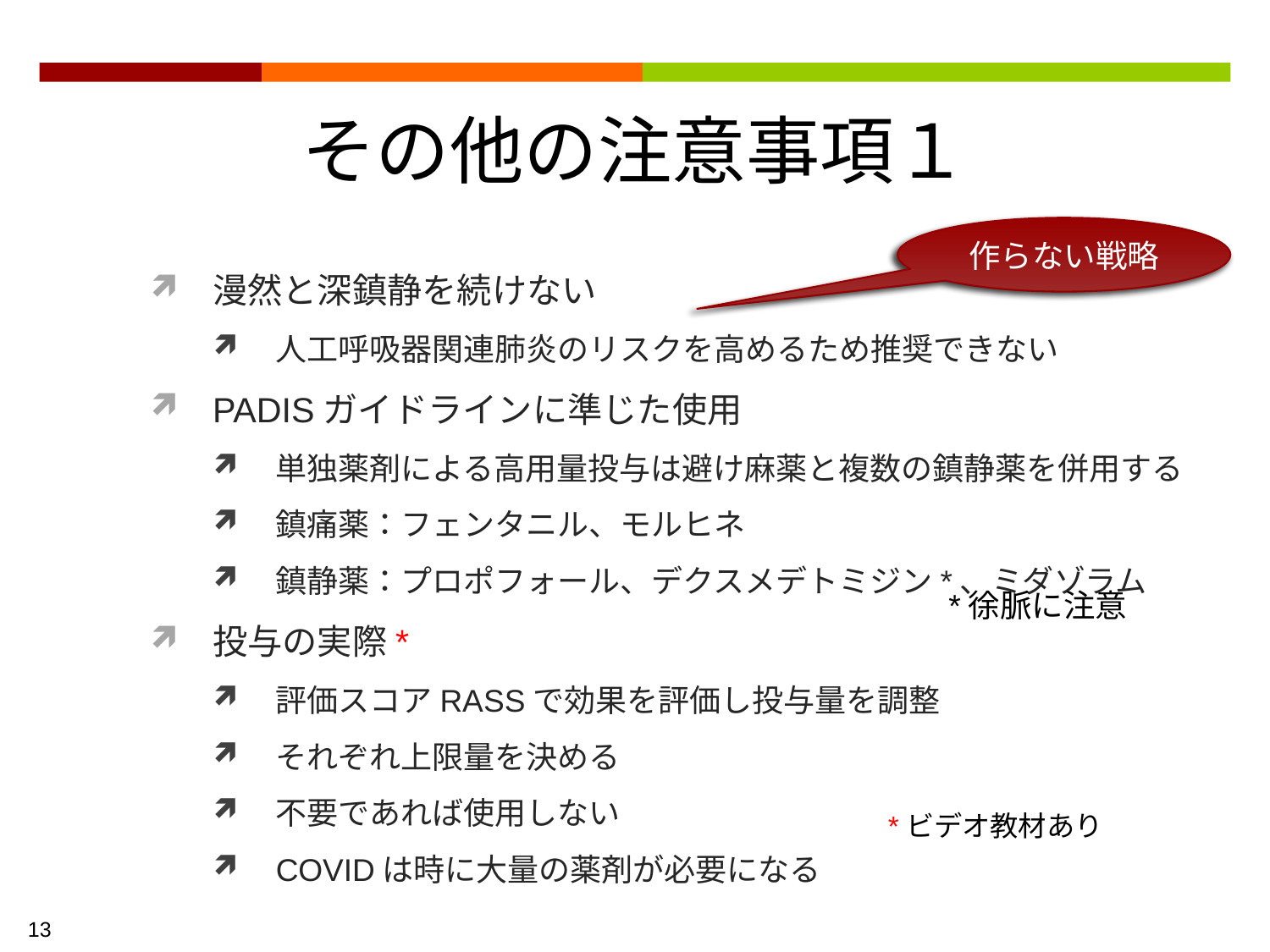

その他の注意事項１
作らない戦略
漫然と深鎮静を続けない
人工呼吸器関連肺炎のリスクを高めるため推奨できない
PADISガイドラインに準じた使用
単独薬剤による高用量投与は避け麻薬と複数の鎮静薬を併用する
鎮痛薬：フェンタニル、モルヒネ
鎮静薬：プロポフォール、デクスメデトミジン*、ミダゾラム
投与の実際*
評価スコアRASSで効果を評価し投与量を調整
それぞれ上限量を決める
不要であれば使用しない
COVIDは時に大量の薬剤が必要になる
*徐脈に注意
*ビデオ教材あり
13